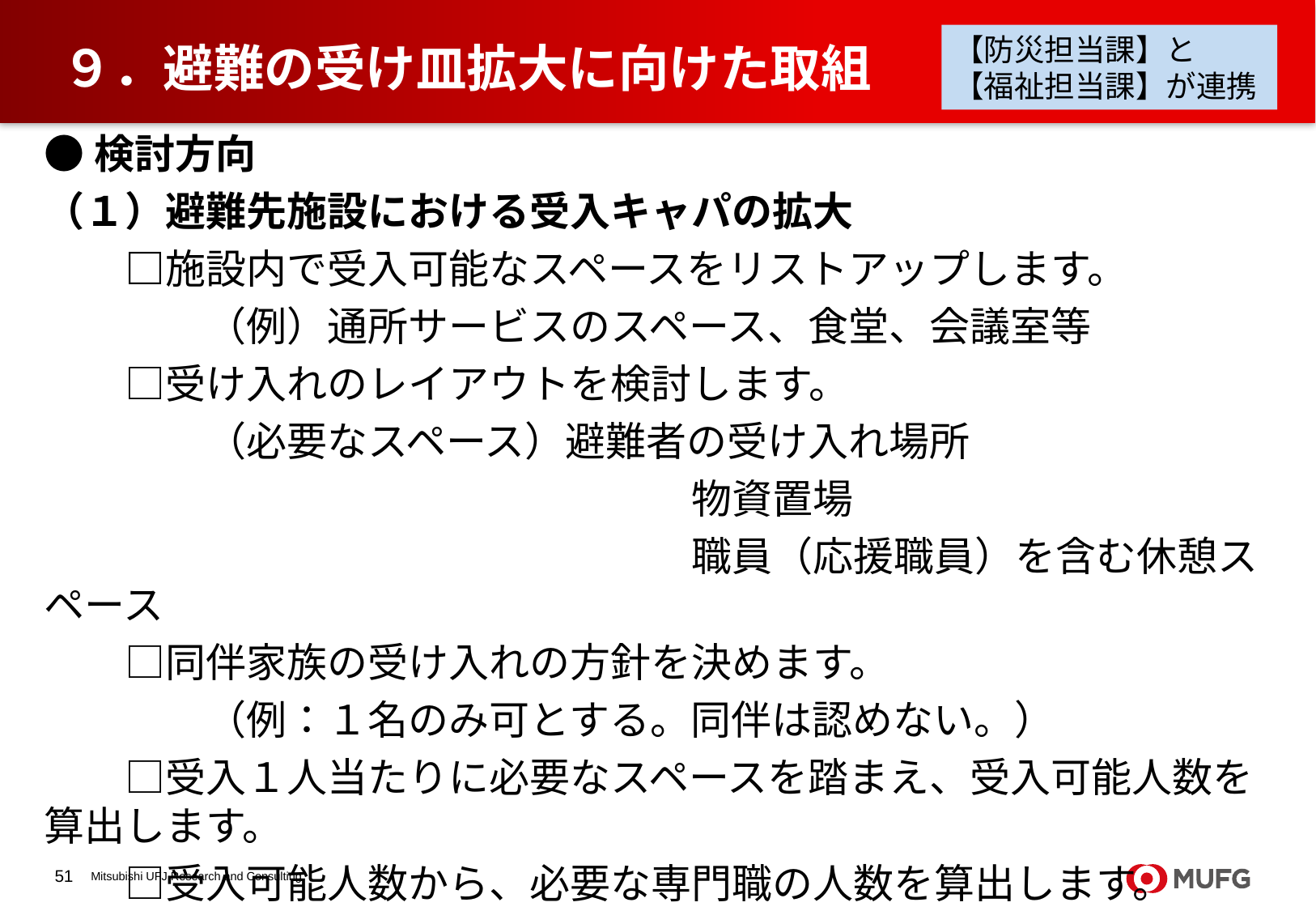

【防災担当課】と
【福祉担当課】が連携
# ９．避難の受け皿拡大に向けた取組
●検討方向
（１）避難先施設における受入キャパの拡大
　　□施設内で受入可能なスペースをリストアップします。
　　　　（例）通所サービスのスペース、食堂、会議室等
　　□受け入れのレイアウトを検討します。
　　　　（必要なスペース）避難者の受け入れ場所
　　　　　　　　　　　　　　　　物資置場
　　　　　　　　　　　　　　　　職員（応援職員）を含む休憩スペース
　　□同伴家族の受け入れの方針を決めます。
　　　　（例：１名のみ可とする。同伴は認めない。）
　　□受入１人当たりに必要なスペースを踏まえ、受入可能人数を算出します。
　　□受入可能人数から、必要な専門職の人数を算出します。
　　　　　（例：24時間、３交代制で）